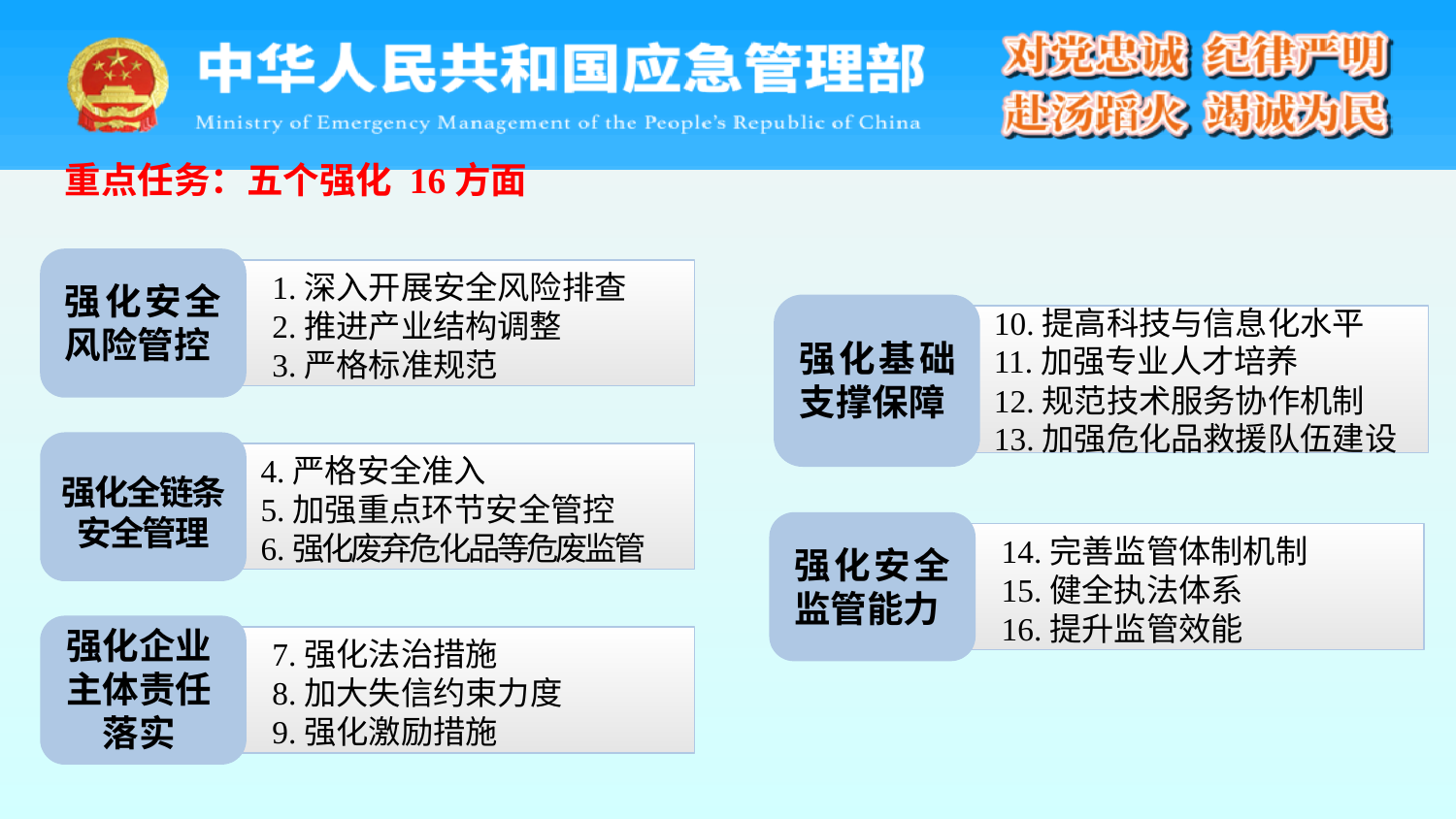

重点任务：五个强化 16方面

1.深入开展安全风险排查
2.推进产业结构调整
3.严格标准规范
强化安全风险管控

10.提高科技与信息化水平
11.加强专业人才培养
12.规范技术服务协作机制
13.加强危化品救援队伍建设

强化基础支撑保障

4.严格安全准入
5.加强重点环节安全管控
6.强化废弃危化品等危废监管
强化全链条安全管理

14.完善监管体制机制
15.健全执法体系
16.提升监管效能
强化安全监管能力

强化企业主体责任落实

7.强化法治措施
8.加大失信约束力度
9.强化激励措施
28